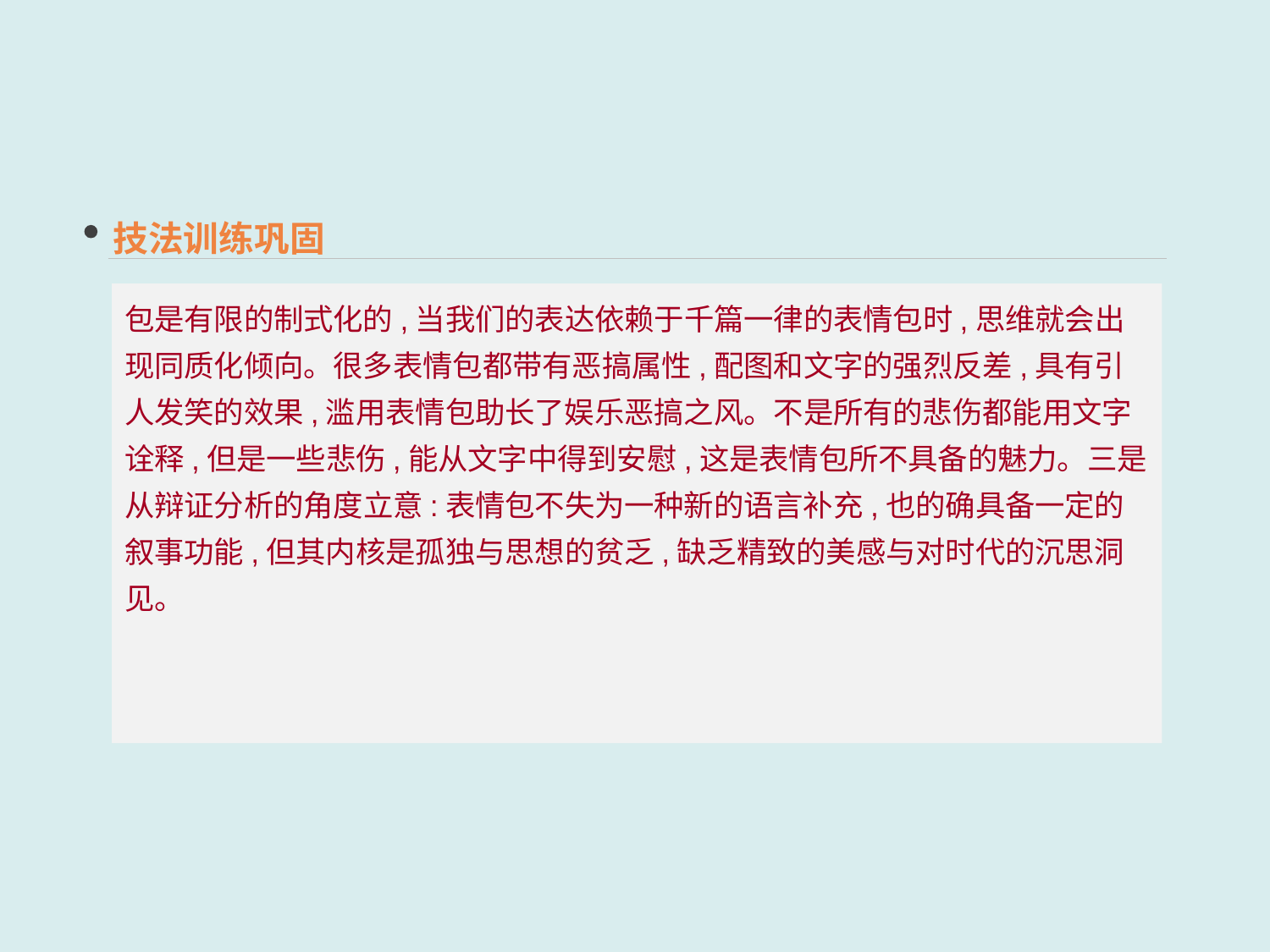

技法训练巩固

包是有限的制式化的,当我们的表达依赖于千篇一律的表情包时,思维就会出现同质化倾向。很多表情包都带有恶搞属性,配图和文字的强烈反差,具有引人发笑的效果,滥用表情包助长了娱乐恶搞之风。不是所有的悲伤都能用文字诠释,但是一些悲伤,能从文字中得到安慰,这是表情包所不具备的魅力。三是从辩证分析的角度立意:表情包不失为一种新的语言补充,也的确具备一定的叙事功能,但其内核是孤独与思想的贫乏,缺乏精致的美感与对时代的沉思洞见。